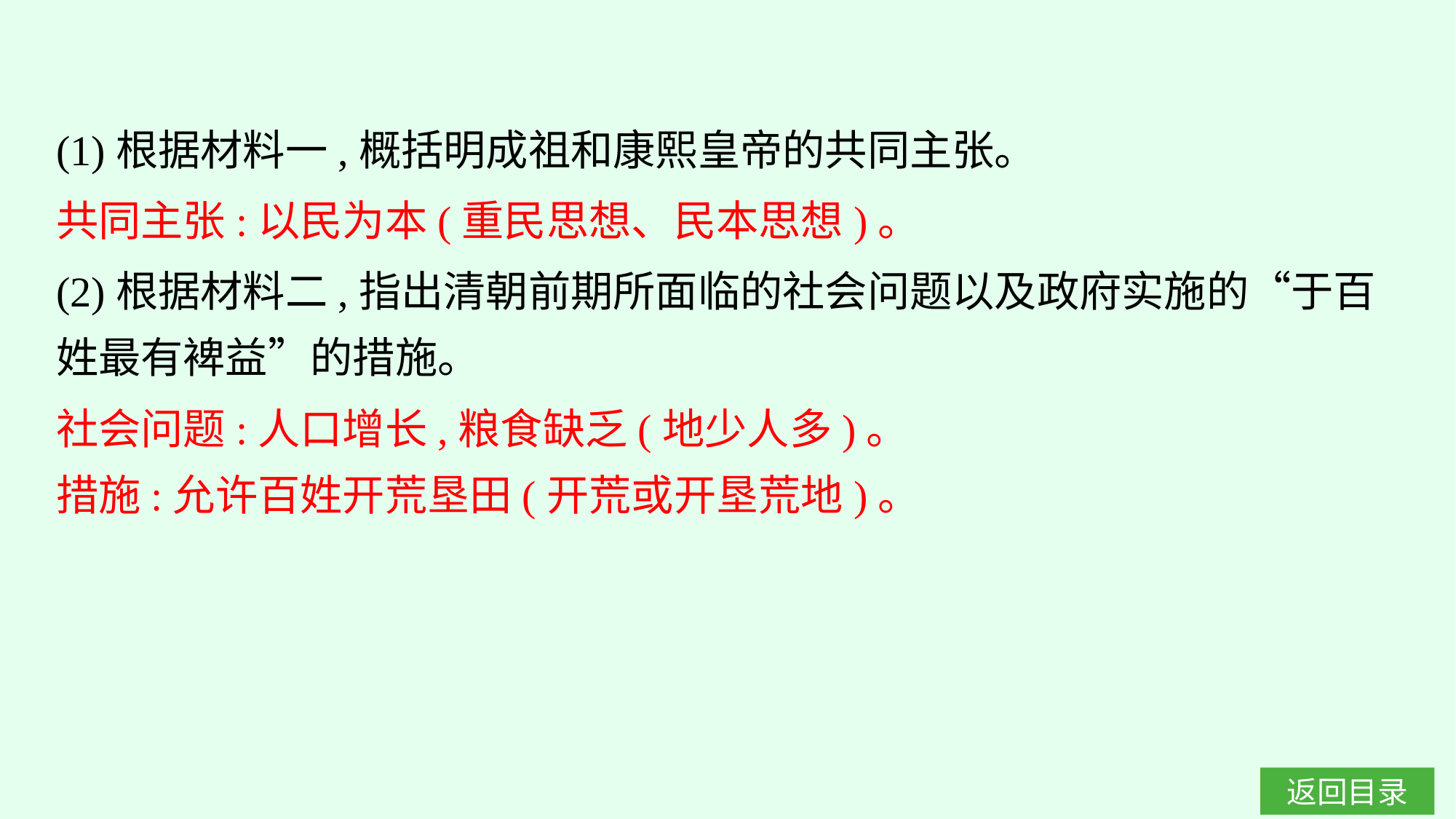

(1)根据材料一,概括明成祖和康熙皇帝的共同主张。
共同主张:以民为本(重民思想、民本思想)。
(2)根据材料二,指出清朝前期所面临的社会问题以及政府实施的“于百姓最有裨益”的措施。
社会问题:人口增长,粮食缺乏(地少人多)。
措施:允许百姓开荒垦田(开荒或开垦荒地)。